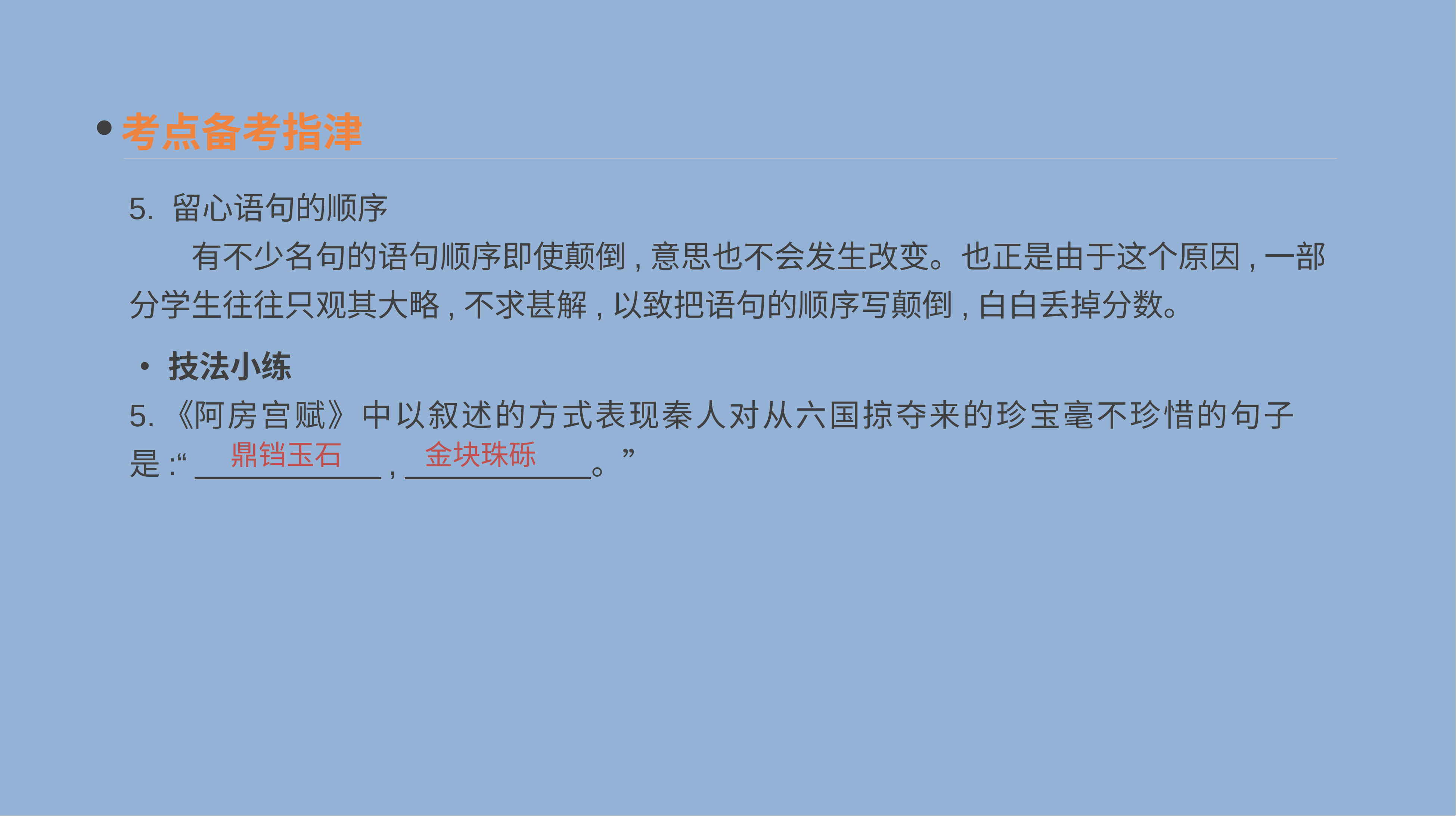

考点备考指津

5. 留心语句的顺序
　　有不少名句的语句顺序即使颠倒,意思也不会发生改变。也正是由于这个原因,一部分学生往往只观其大略,不求甚解,以致把语句的顺序写颠倒,白白丢掉分数。
•技法小练
5.《阿房宫赋》中以叙述的方式表现秦人对从六国掠夺来的珍宝毫不珍惜的句子是:“　　　　　　,　　　　　　。”
鼎铛玉石
金块珠砾